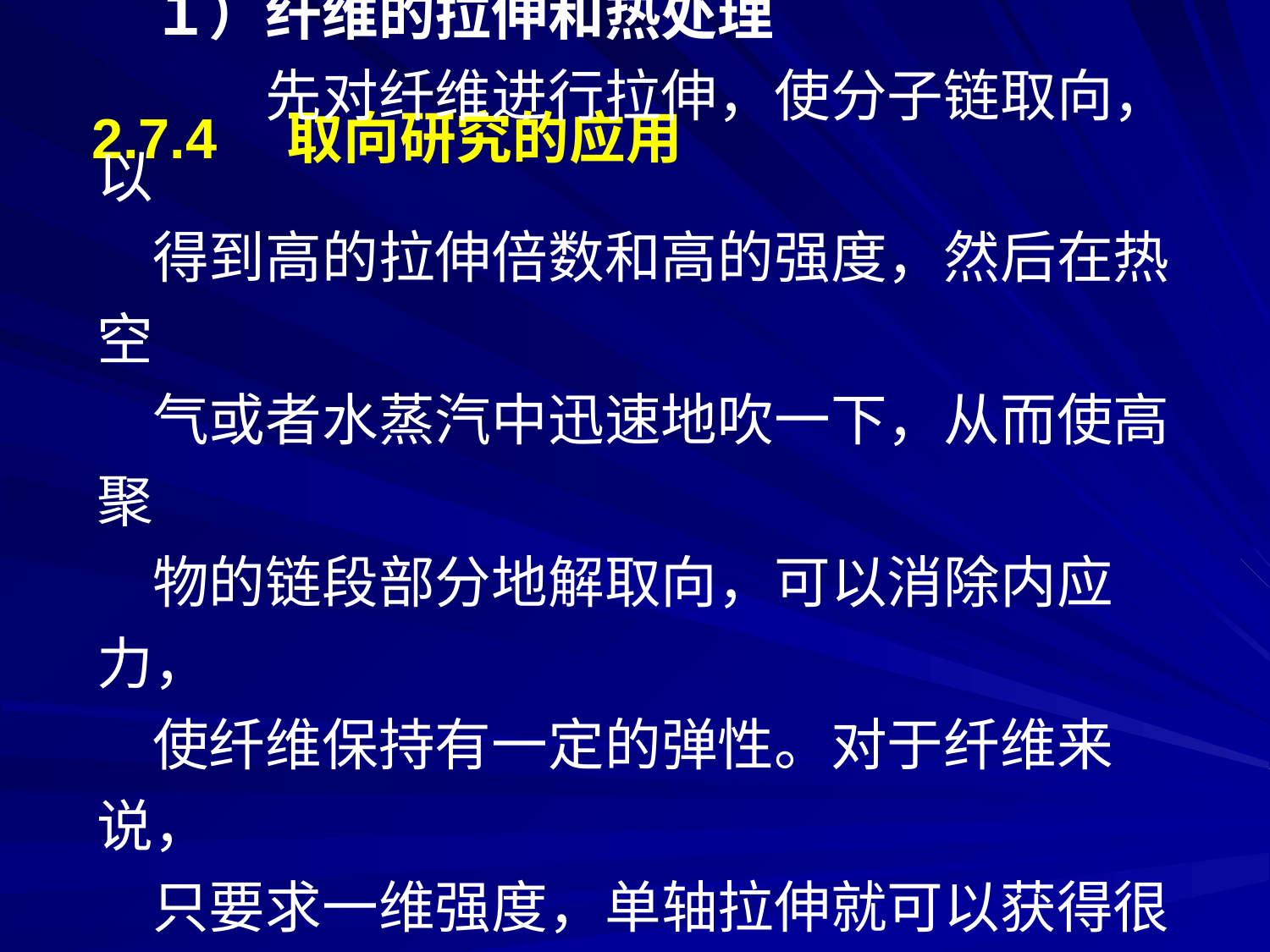

2.7.4　取向研究的应用
１）纤维的拉伸和热处理
　　先对纤维进行拉伸，使分子链取向，以
得到高的拉伸倍数和高的强度，然后在热空
气或者水蒸汽中迅速地吹一下，从而使高聚
物的链段部分地解取向，可以消除内应力，
使纤维保持有一定的弹性。对于纤维来说，
只要求一维强度，单轴拉伸就可以获得很好
的效果。